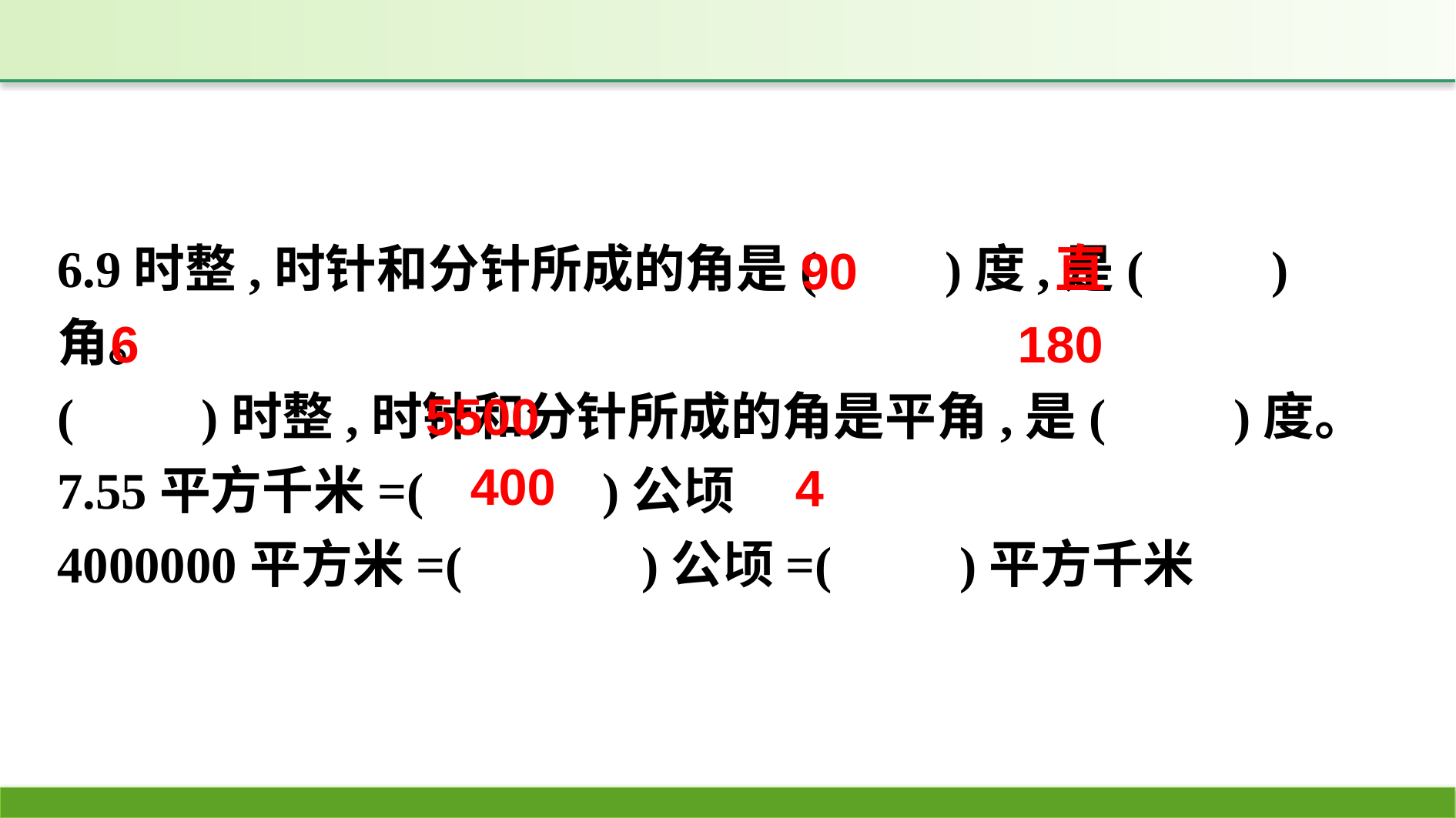

6.9时整,时针和分针所成的角是(　　)度,是(　　)角。
(　　)时整,时针和分针所成的角是平角,是(　　)度。
7.55平方千米=(　　　)公顷
4000000平方米=(　　　)公顷=(　　)平方千米
直
90
6
180
5500
400
4